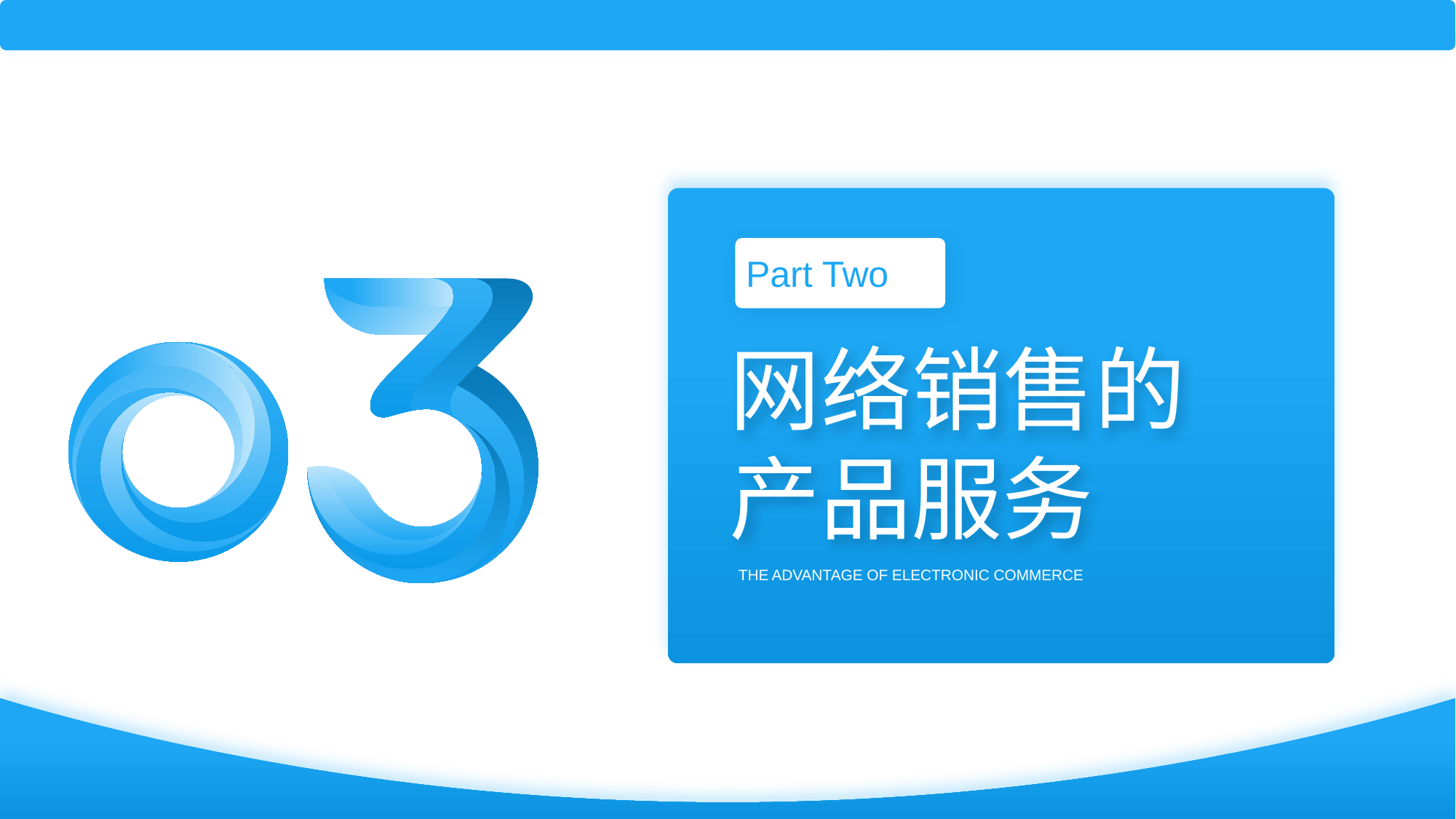

Part Two
网络销售的产品服务
THE ADVANTAGE OF ELECTRONIC COMMERCE